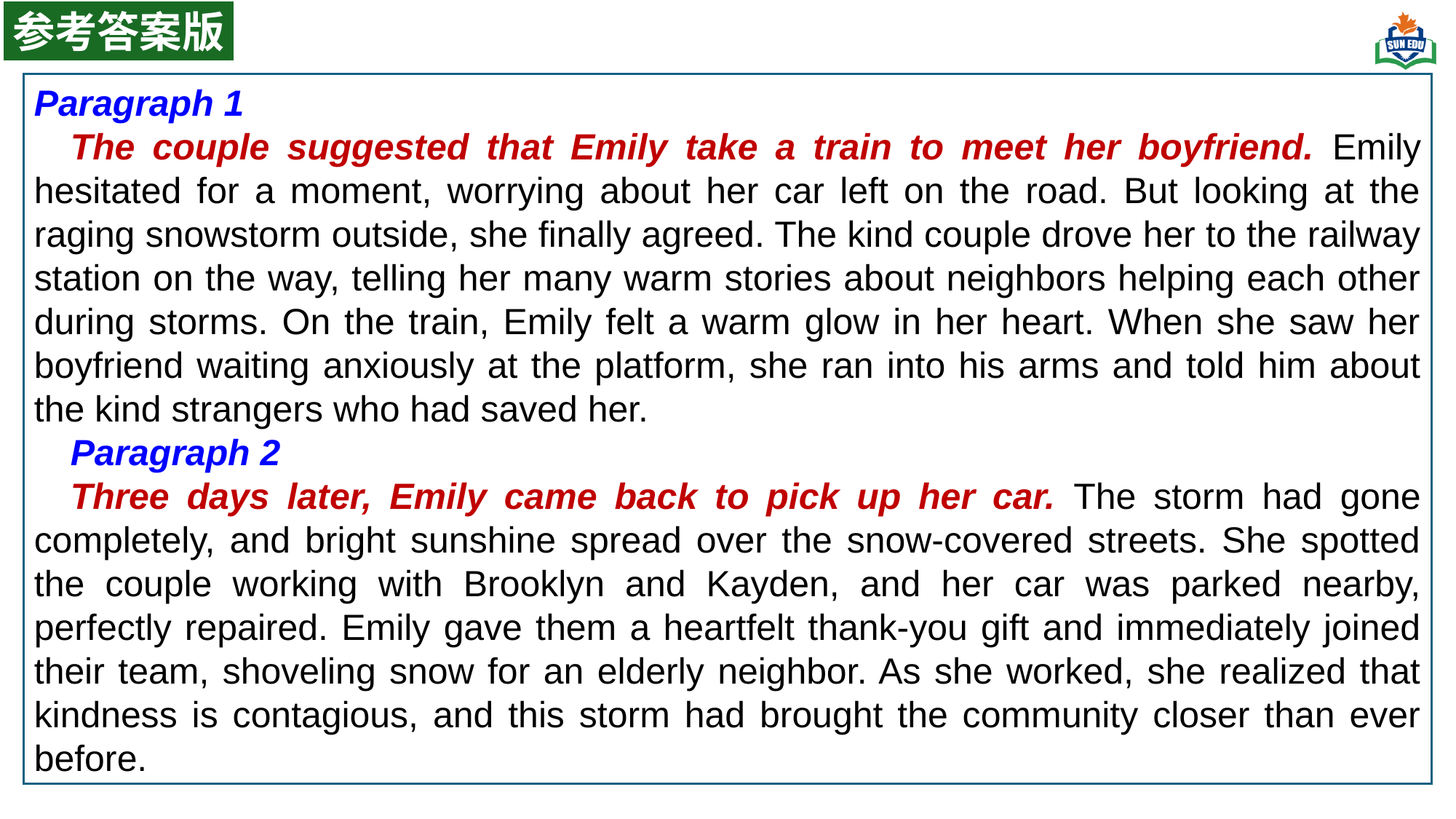

参考答案版
Paragraph 1
The couple suggested that Emily take a train to meet her boyfriend. Emily hesitated for a moment, worrying about her car left on the road. But looking at the raging snowstorm outside, she finally agreed. The kind couple drove her to the railway station on the way, telling her many warm stories about neighbors helping each other during storms. On the train, Emily felt a warm glow in her heart. When she saw her boyfriend waiting anxiously at the platform, she ran into his arms and told him about the kind strangers who had saved her.
Paragraph 2
Three days later, Emily came back to pick up her car. The storm had gone completely, and bright sunshine spread over the snow-covered streets. She spotted the couple working with Brooklyn and Kayden, and her car was parked nearby, perfectly repaired. Emily gave them a heartfelt thank-you gift and immediately joined their team, shoveling snow for an elderly neighbor. As she worked, she realized that kindness is contagious, and this storm had brought the community closer than ever before.